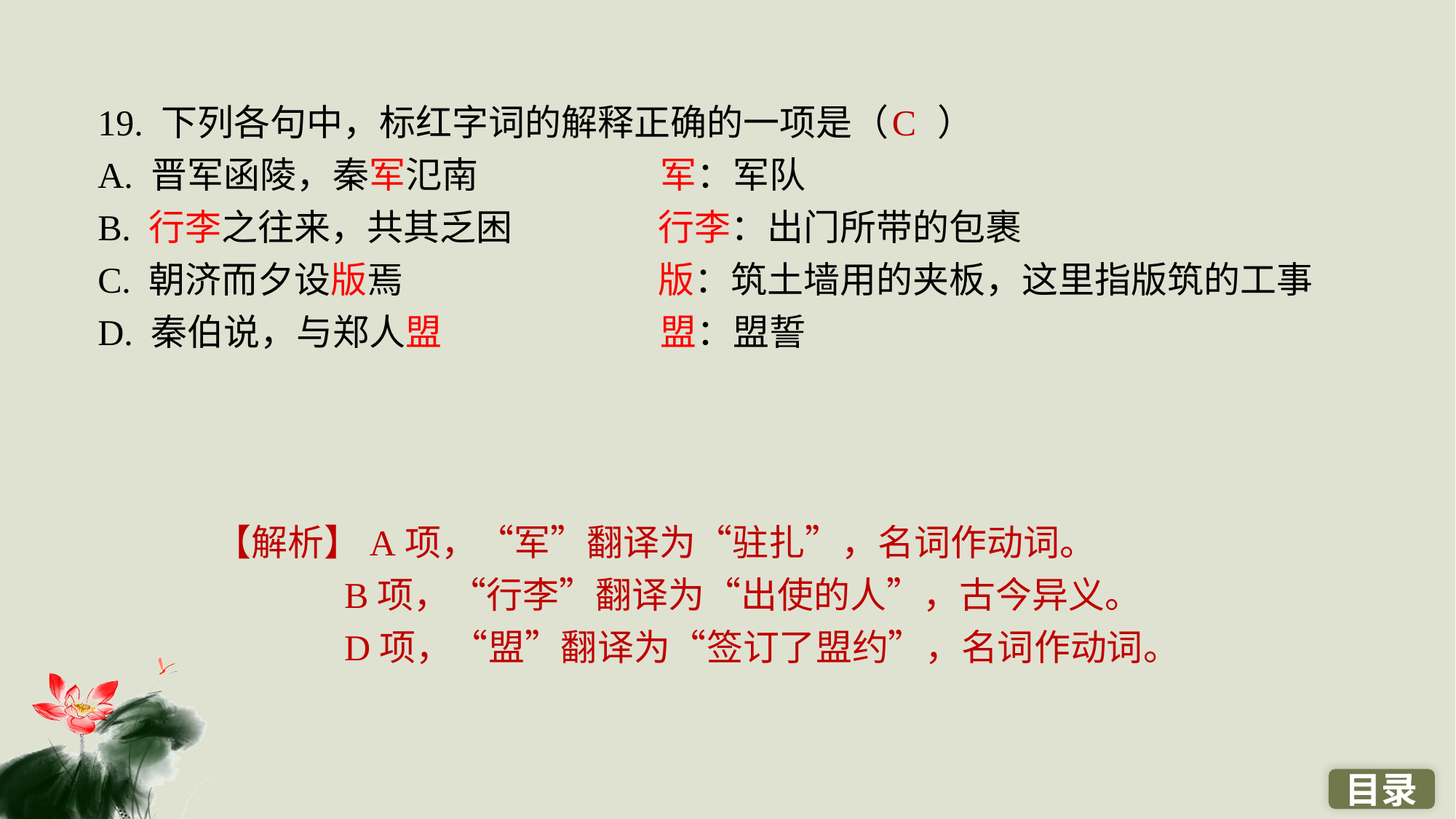

19. 下列各句中，标红字词的解释正确的一项是（      ）
A. 晋军函陵，秦军氾南　　　　　军：军队
B. 行李之往来，共其乏困　　　　行李：出门所带的包裹
C. 朝济而夕设版焉　　　　　　　版：筑土墙用的夹板，这里指版筑的工事
D. 秦伯说，与郑人盟　　　　　　盟：盟誓
C
【解析】A项，“军”翻译为“驻扎”，名词作动词。
B项，“行李”翻译为“出使的人”，古今异义。
D项，“盟”翻译为“签订了盟约”，名词作动词。